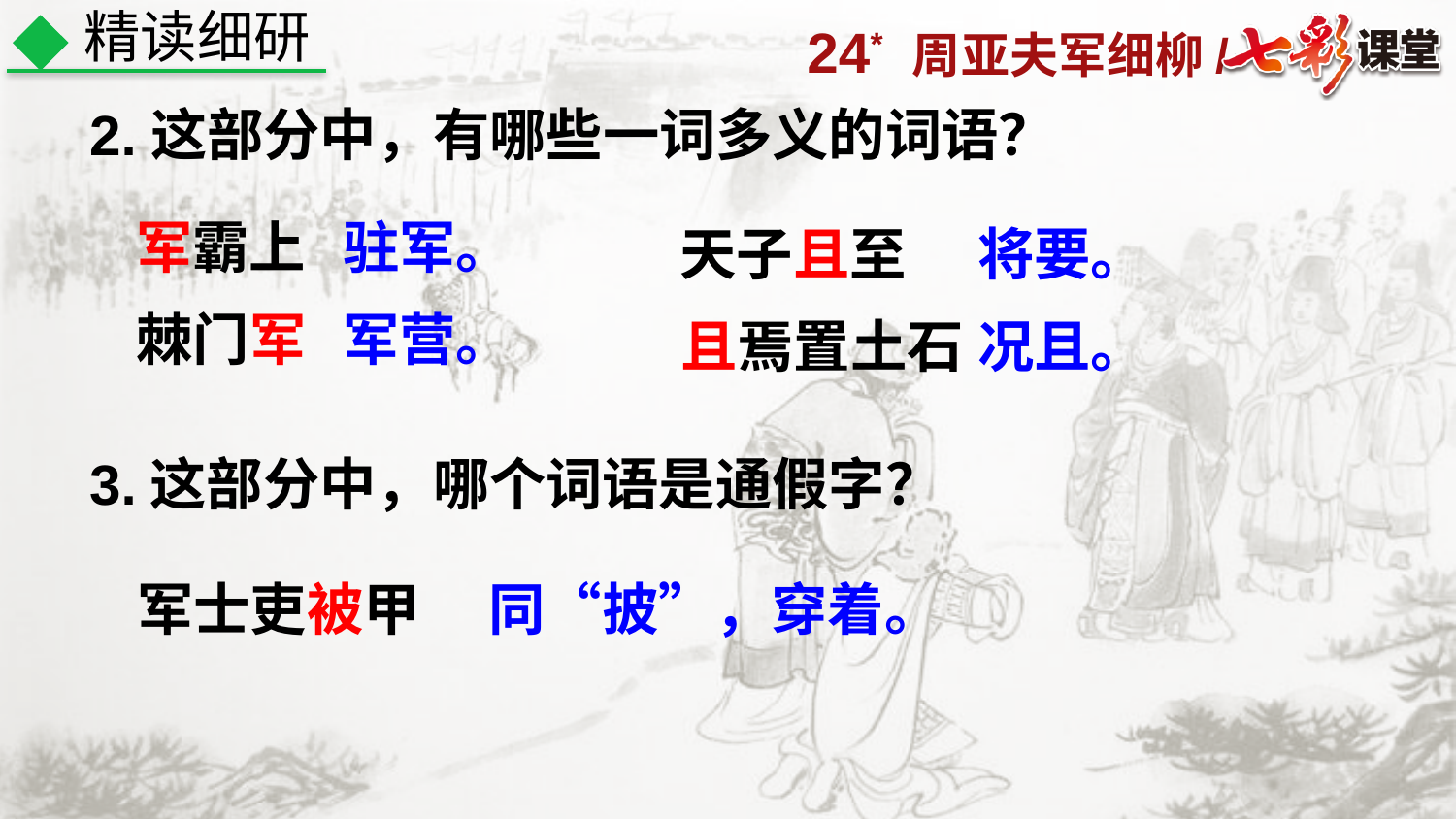

精读细研

2.这部分中，有哪些一词多义的词语？
军霸上
驻军。
天子且至
将要。
棘门军
军营。
且焉置土石
况且。
3.这部分中，哪个词语是通假字？
军士吏被甲
同“披”，穿着。